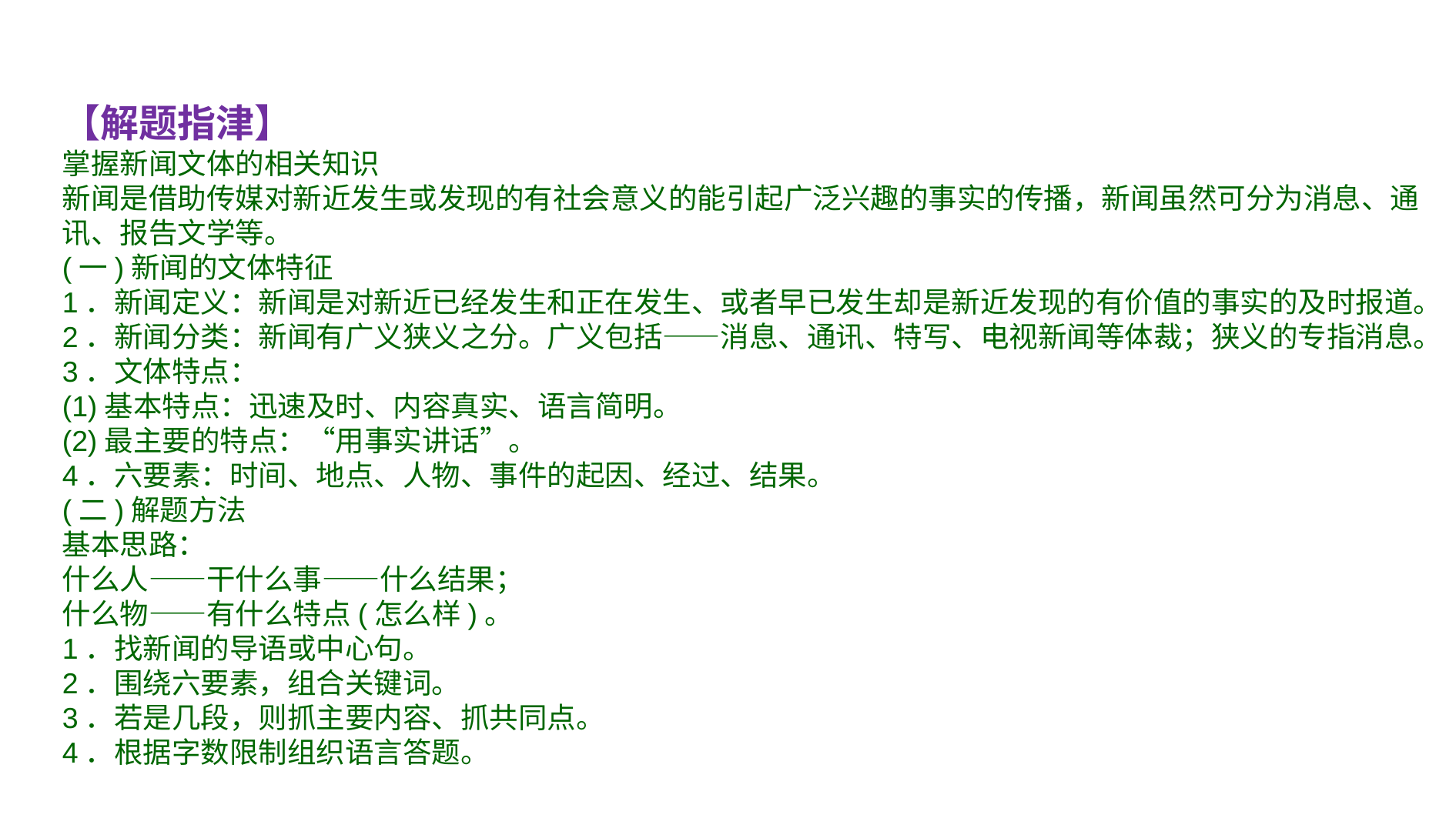

【解题指津】
掌握新闻文体的相关知识
新闻是借助传媒对新近发生或发现的有社会意义的能引起广泛兴趣的事实的传播，新闻虽然可分为消息、通讯、报告文学等。
(一)新闻的文体特征
1．新闻定义：新闻是对新近已经发生和正在发生、或者早已发生却是新近发现的有价值的事实的及时报道。
2．新闻分类：新闻有广义狭义之分。广义包括——消息、通讯、特写、电视新闻等体裁；狭义的专指消息。
3．文体特点：
(1)基本特点：迅速及时、内容真实、语言简明。
(2)最主要的特点：“用事实讲话”。
4．六要素：时间、地点、人物、事件的起因、经过、结果。
(二)解题方法
基本思路：
什么人——干什么事——什么结果；
什么物——有什么特点(怎么样)。
1．找新闻的导语或中心句。
2．围绕六要素，组合关键词。
3．若是几段，则抓主要内容、抓共同点。
4．根据字数限制组织语言答题。